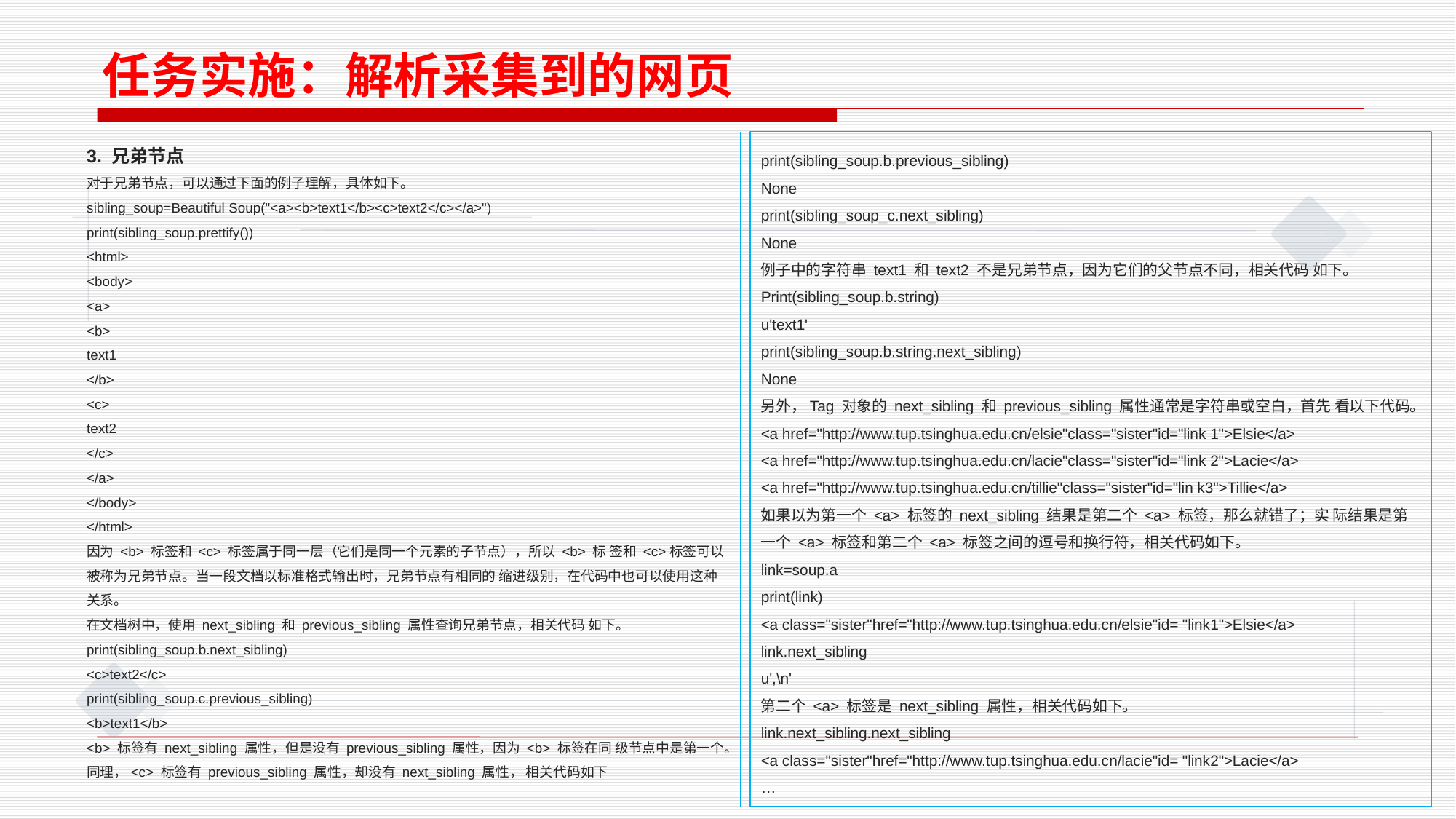

任务实施：解析采集到的网页
3. 兄弟节点
对于兄弟节点，可以通过下面的例子理解，具体如下。
sibling_soup=Beautiful Soup("<a><b>text1</b><c>text2</c></a>")
print(sibling_soup.prettify())
<html>
<body>
<a>
<b>
text1
</b>
<c>
text2
</c>
</a>
</body>
</html>
因为 <b> 标签和 <c> 标签属于同一层（它们是同一个元素的子节点），所以 <b> 标 签和 <c>标签可以被称为兄弟节点。当一段文档以标准格式输出时，兄弟节点有相同的 缩进级别，在代码中也可以使用这种关系。
在文档树中，使用 next_sibling 和 previous_sibling 属性查询兄弟节点，相关代码 如下。
print(sibling_soup.b.next_sibling)
<c>text2</c>
print(sibling_soup.c.previous_sibling)
<b>text1</b>
<b> 标签有 next_sibling 属性，但是没有 previous_sibling 属性，因为 <b> 标签在同 级节点中是第一个。同理，<c> 标签有 previous_sibling 属性，却没有 next_sibling 属性， 相关代码如下

print(sibling_soup.b.previous_sibling)
None
print(sibling_soup_c.next_sibling)
None
例子中的字符串 text1 和 text2 不是兄弟节点，因为它们的父节点不同，相关代码 如下。
Print(sibling_soup.b.string)
u'text1'
print(sibling_soup.b.string.next_sibling)
None
另外，Tag 对象的 next_sibling 和 previous_sibling 属性通常是字符串或空白，首先 看以下代码。
<a href="http://www.tup.tsinghua.edu.cn/elsie"class="sister"id="link 1">Elsie</a>
<a href="http://www.tup.tsinghua.edu.cn/lacie"class="sister"id="link 2">Lacie</a>
<a href="http://www.tup.tsinghua.edu.cn/tillie"class="sister"id="lin k3">Tillie</a>
如果以为第一个 <a> 标签的 next_sibling 结果是第二个 <a> 标签，那么就错了；实 际结果是第一个 <a> 标签和第二个 <a> 标签之间的逗号和换行符，相关代码如下。
link=soup.a
print(link)
<a class="sister"href="http://www.tup.tsinghua.edu.cn/elsie"id= "link1">Elsie</a>
link.next_sibling
u',\n'
第二个 <a> 标签是 next_sibling 属性，相关代码如下。
link.next_sibling.next_sibling
<a class="sister"href="http://www.tup.tsinghua.edu.cn/lacie"id= "link2">Lacie</a>
…